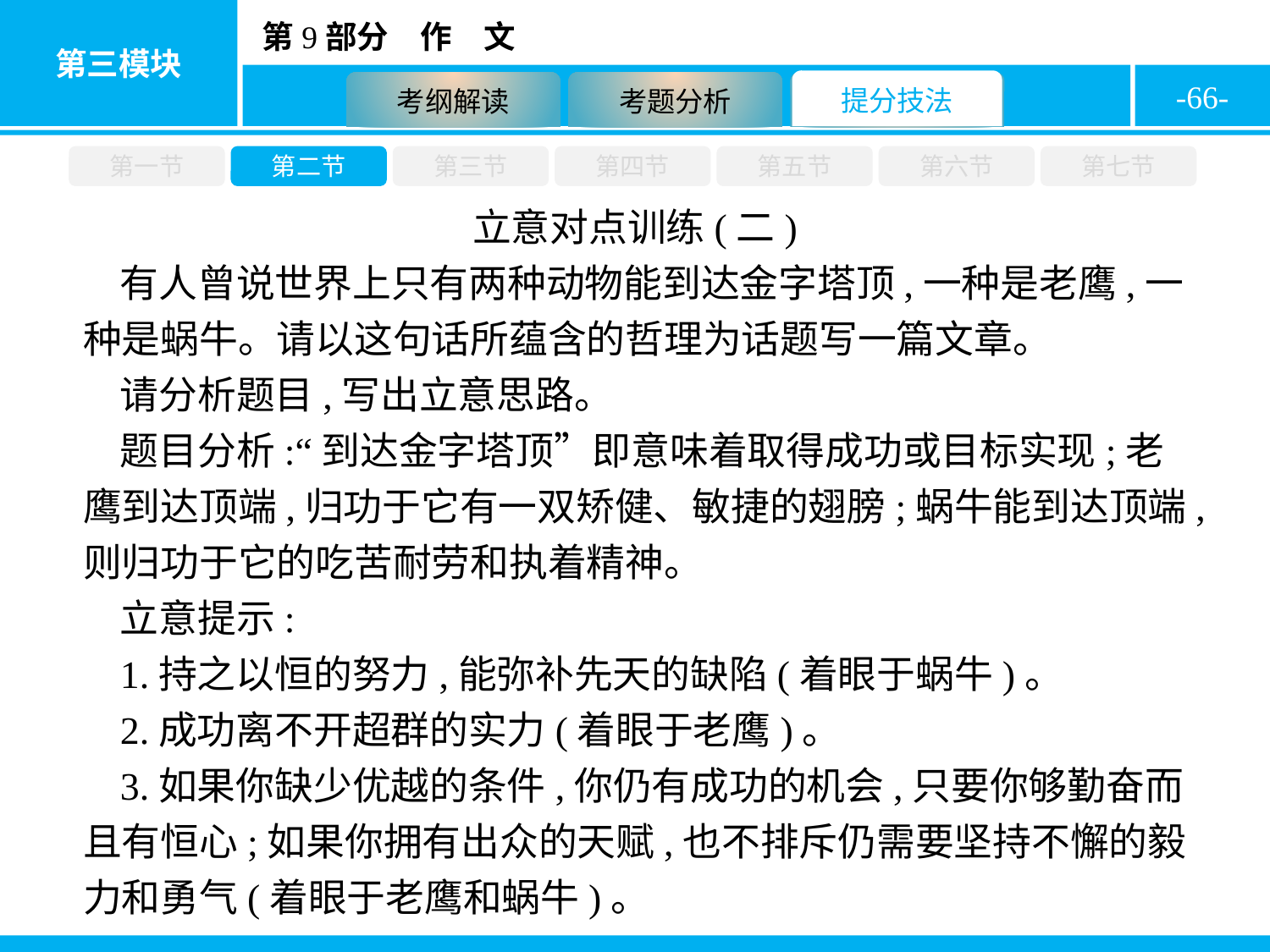

-66-
第一节
第二节
第三节
第四节
第五节
第六节
第七节
立意对点训练(二)
有人曾说世界上只有两种动物能到达金字塔顶,一种是老鹰,一种是蜗牛。请以这句话所蕴含的哲理为话题写一篇文章。
请分析题目,写出立意思路。
题目分析:“到达金字塔顶”即意味着取得成功或目标实现;老鹰到达顶端,归功于它有一双矫健、敏捷的翅膀;蜗牛能到达顶端,则归功于它的吃苦耐劳和执着精神。
立意提示:
1.持之以恒的努力,能弥补先天的缺陷(着眼于蜗牛)。
2.成功离不开超群的实力(着眼于老鹰)。
3.如果你缺少优越的条件,你仍有成功的机会,只要你够勤奋而且有恒心;如果你拥有出众的天赋,也不排斥仍需要坚持不懈的毅力和勇气(着眼于老鹰和蜗牛)。